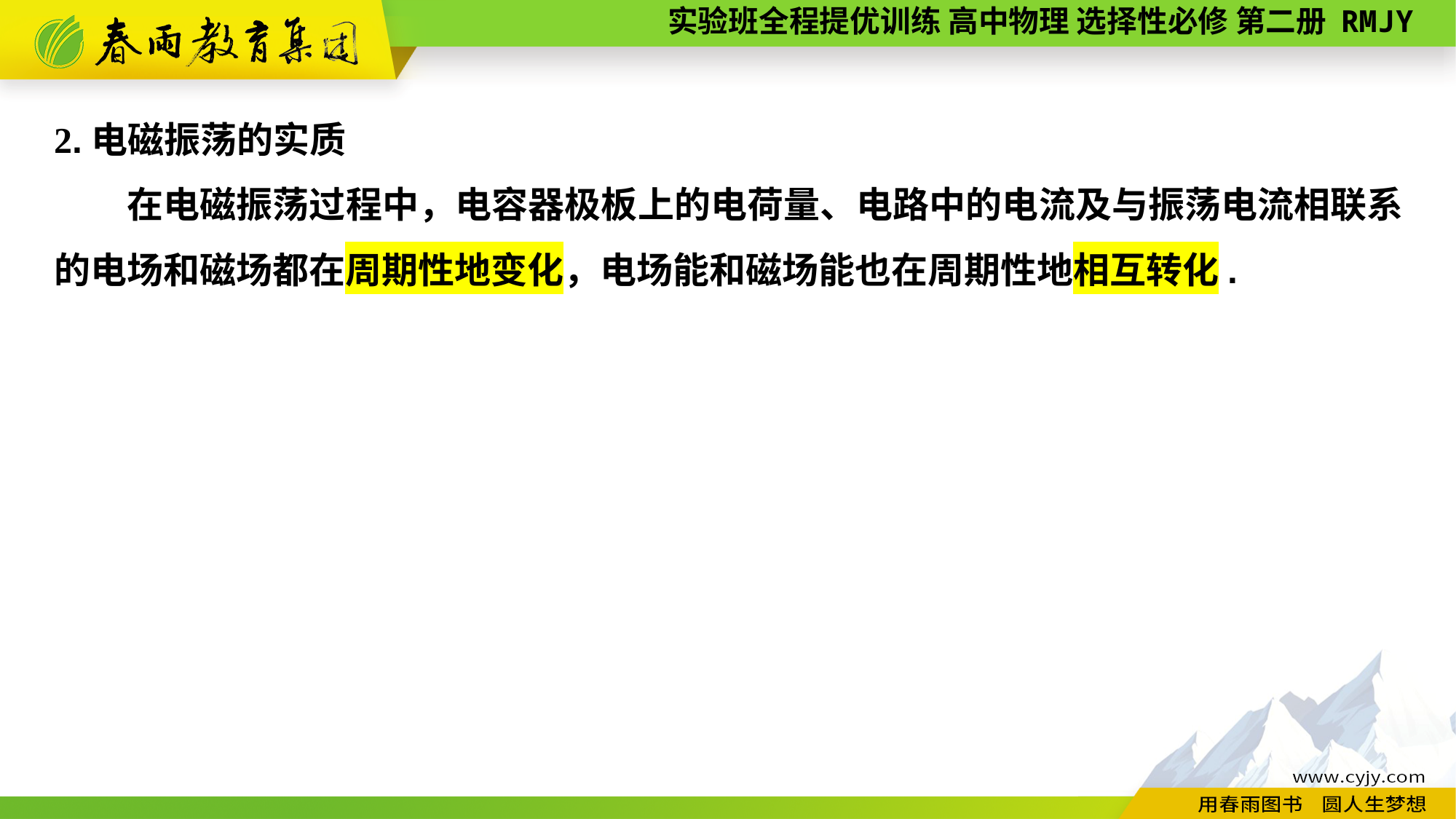

2.电磁振荡的实质
在电磁振荡过程中，电容器极板上的电荷量、电路中的电流及与振荡电流相联系的电场和磁场都在周期性地变化，电场能和磁场能也在周期性地相互转化.